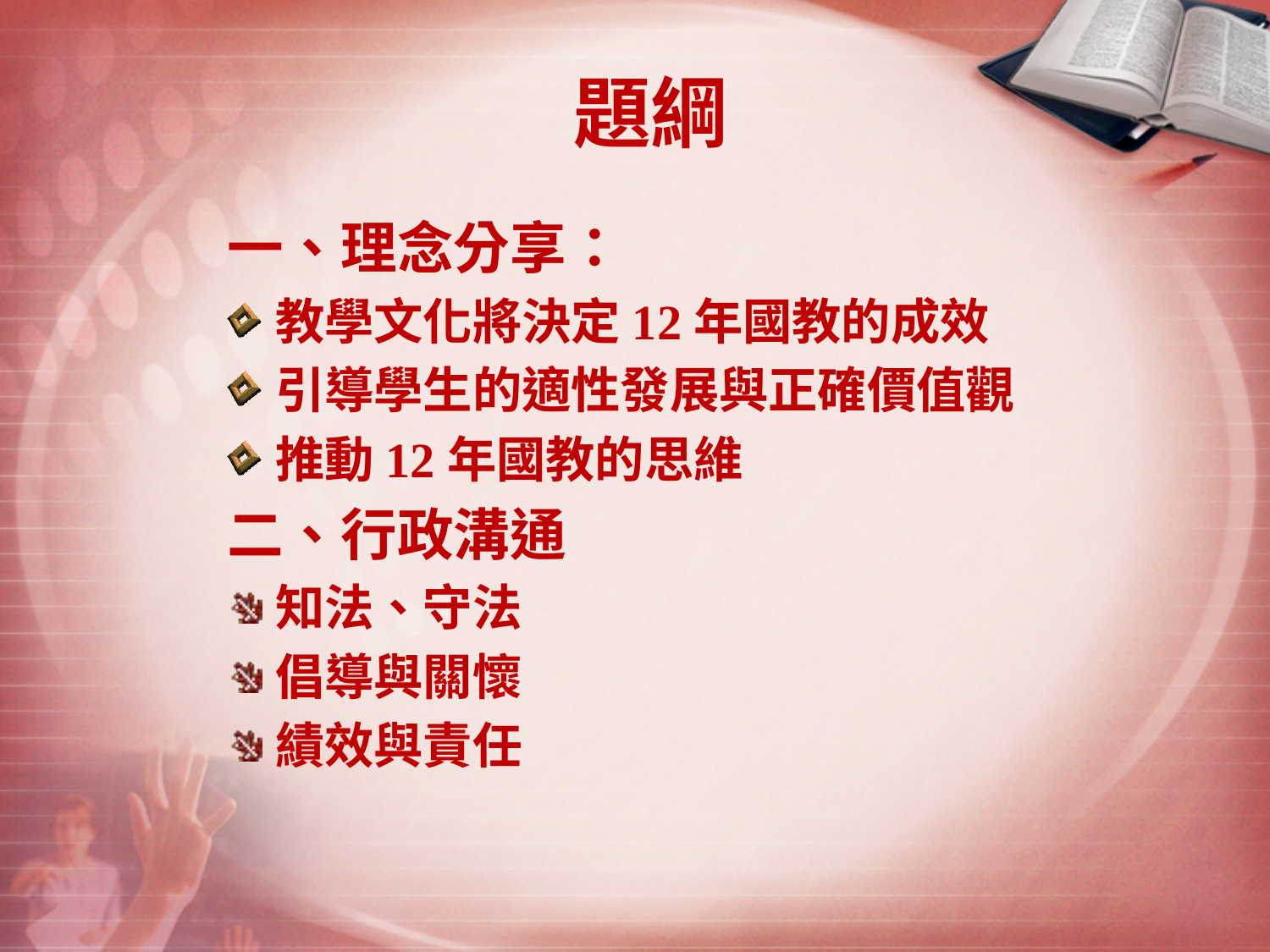

# 題綱
一、理念分享：
教學文化將決定12年國教的成效
引導學生的適性發展與正確價值觀
推動12年國教的思維
二、行政溝通
知法、守法
倡導與關懷
績效與責任